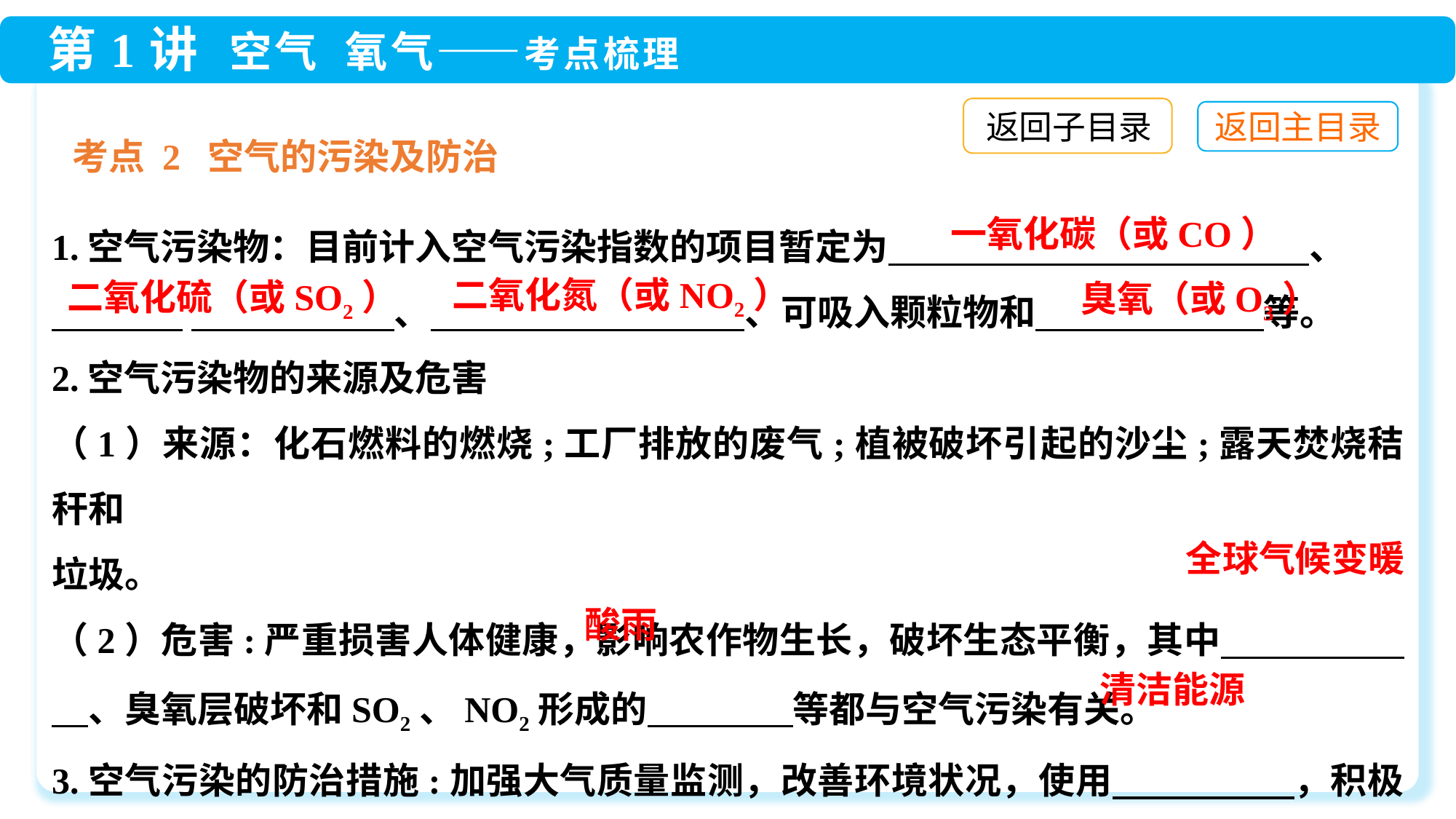

返回子目录
考点 2  空气的污染及防治
1.空气污染物：目前计入空气污染指数的项目暂定为　                                               、
                　　　　       、　　　                         、可吸入颗粒物和　                  　 等。
2.空气污染物的来源及危害
（1）来源：化石燃料的燃烧;工厂排放的废气;植被破坏引起的沙尘;露天焚烧秸秆和
垃圾。
（2）危害:严重损害人体健康，影响农作物生长，破坏生态平衡，其中　　　　　　、臭氧层破坏和SO2、NO2形成的　　　　等都与空气污染有关。
3.空气污染的防治措施:加强大气质量监测，改善环境状况，使用　 　 　　  ，积极植树、造林、种草等,以保护空气。
一氧化碳（或CO）
二氧化氮（或NO2）
二氧化硫（或SO2）
臭氧（或O3）
全球气候变暖
酸雨
清洁能源